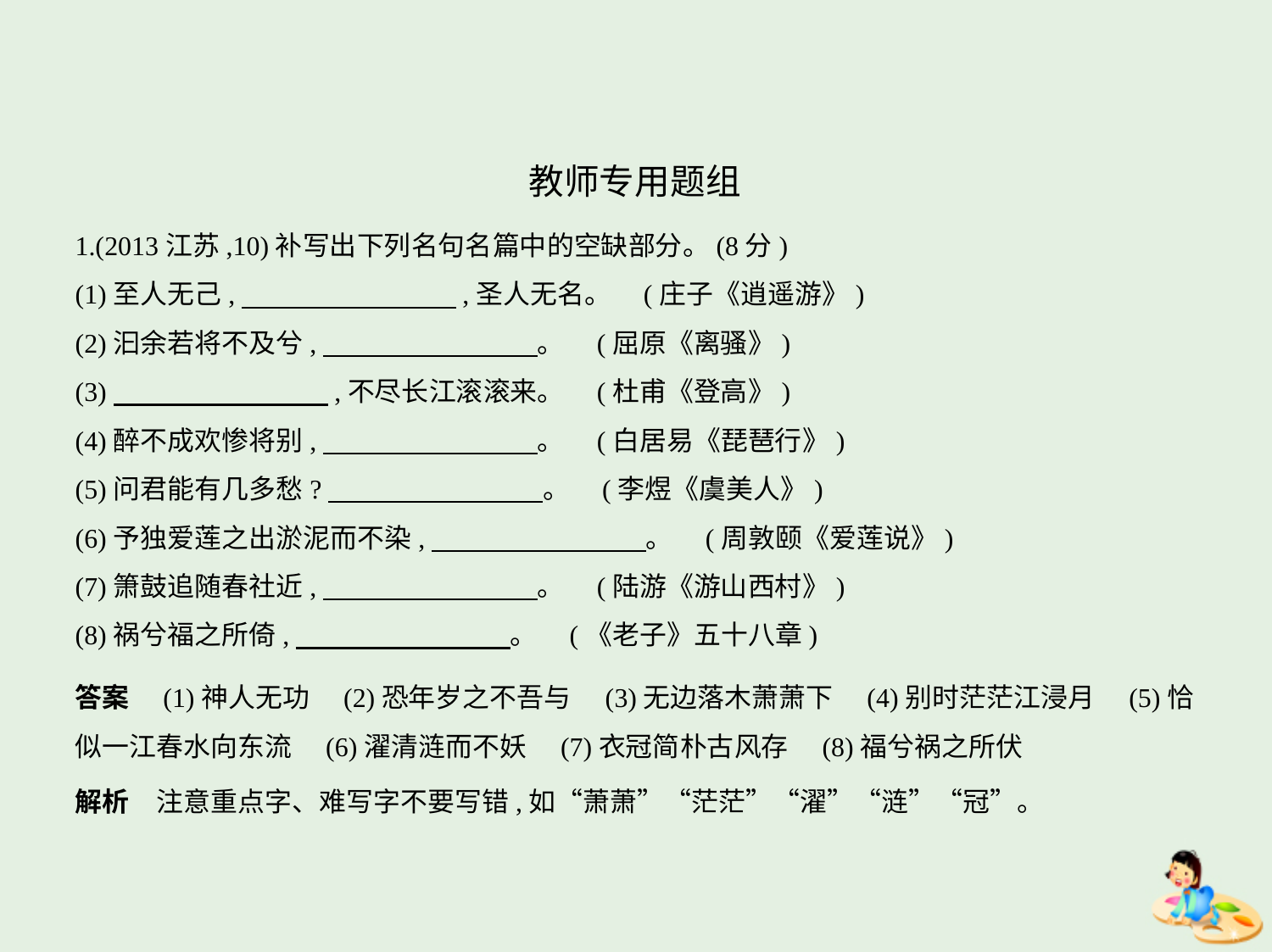

教师专用题组
1.(2013江苏,10)补写出下列名句名篇中的空缺部分。(8分)
(1)至人无己,　　　　　　　    ,圣人无名。 (庄子《逍遥游》)
(2)汩余若将不及兮,　　　　　　　    。 (屈原《离骚》)
(3)　　　　　　　    ,不尽长江滚滚来。 (杜甫《登高》)
(4)醉不成欢惨将别,　　　　　　　    。 (白居易《琵琶行》)
(5)问君能有几多愁?　　　　　　　    。 (李煜《虞美人》)
(6)予独爱莲之出淤泥而不染,　　　　　　　    。 (周敦颐《爱莲说》)
(7)箫鼓追随春社近,　　　　　　　    。 (陆游《游山西村》)
(8)祸兮福之所倚,　　　　　　　    。 (《老子》五十八章)
答案　(1)神人无功　(2)恐年岁之不吾与　(3)无边落木萧萧下　(4)别时茫茫江浸月　(5)恰
似一江春水向东流　(6)濯清涟而不妖　(7)衣冠简朴古风存　(8)福兮祸之所伏
解析　注意重点字、难写字不要写错,如“萧萧”“茫茫”“濯”“涟”“冠”。